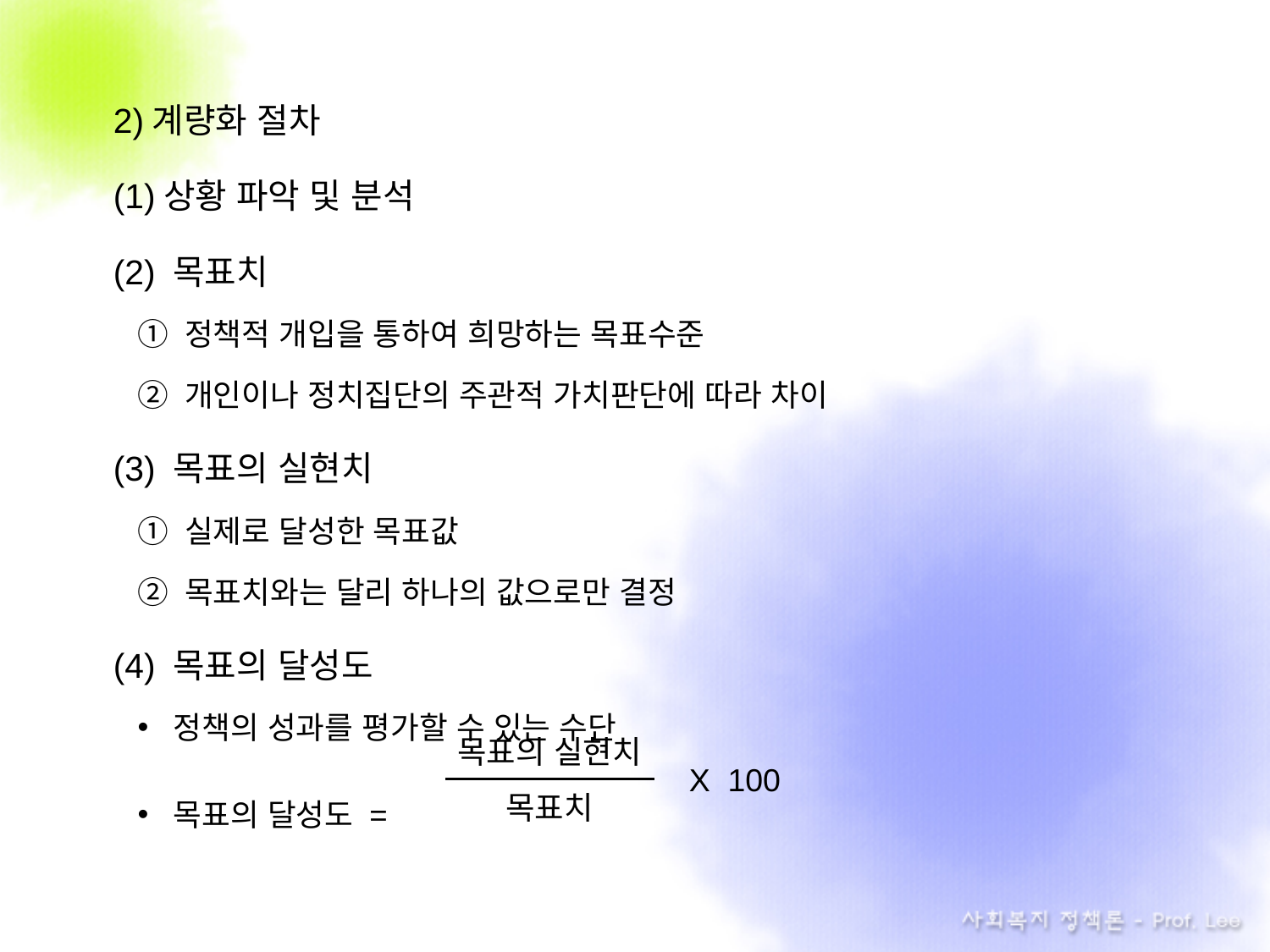

2)계량화 절차
(1)상황 파악 및 분석
(2) 목표치
① 정책적 개입을 통하여 희망하는 목표수준
② 개인이나 정치집단의 주관적 가치판단에 따라 차이
(3) 목표의 실현치
① 실제로 달성한 목표값
② 목표치와는 달리 하나의 값으로만 결정
(4) 목표의 달성도
정책의 성과를 평가할 수 있는 수단
목표의 달성도 =
목표의 실현치
목표치
X  100